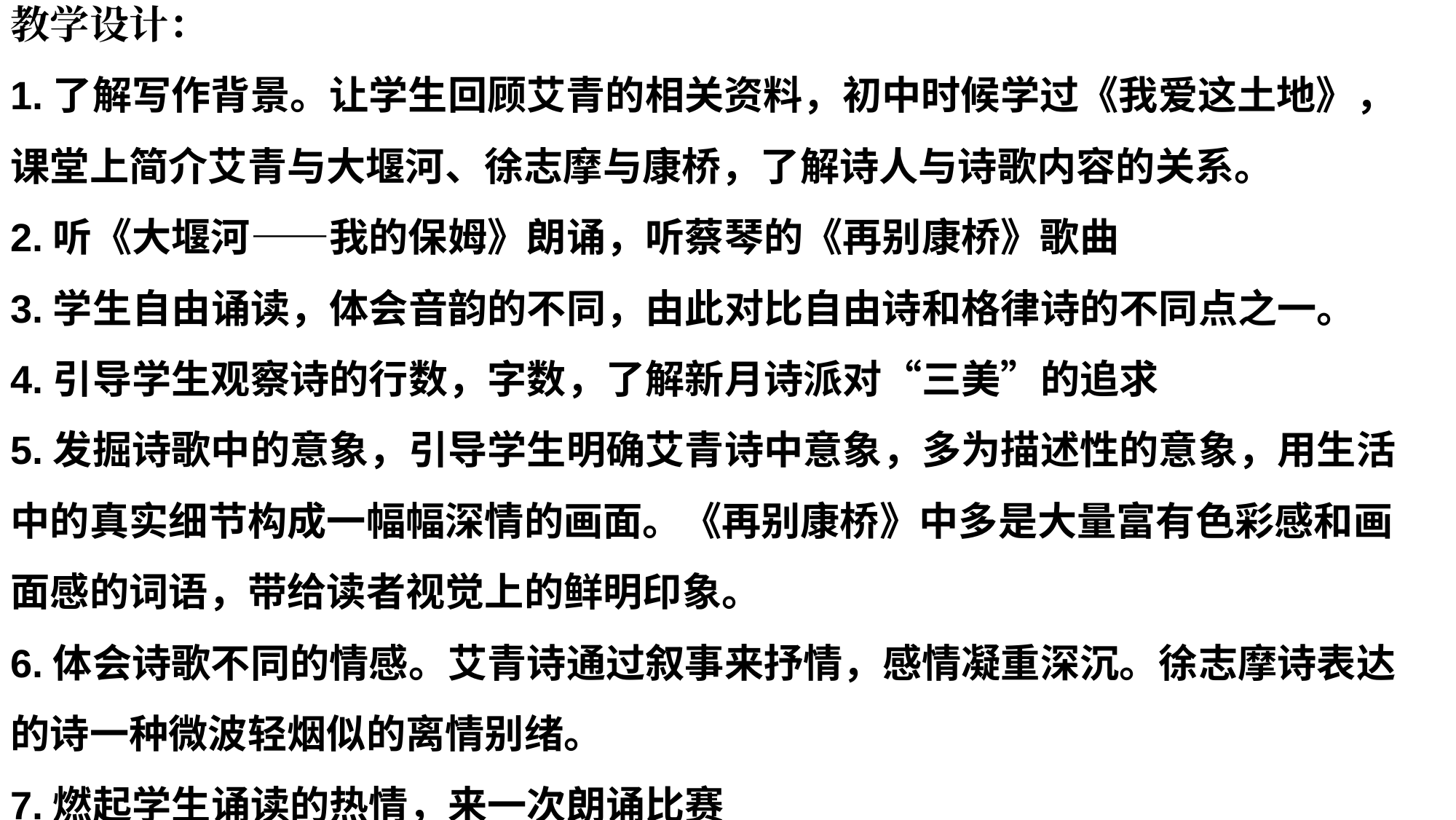

教学设计：
1.了解写作背景。让学生回顾艾青的相关资料，初中时候学过《我爱这土地》，课堂上简介艾青与大堰河、徐志摩与康桥，了解诗人与诗歌内容的关系。
2.听《大堰河——我的保姆》朗诵，听蔡琴的《再别康桥》歌曲
3.学生自由诵读，体会音韵的不同，由此对比自由诗和格律诗的不同点之一。
4.引导学生观察诗的行数，字数，了解新月诗派对“三美”的追求
5.发掘诗歌中的意象，引导学生明确艾青诗中意象，多为描述性的意象，用生活中的真实细节构成一幅幅深情的画面。《再别康桥》中多是大量富有色彩感和画面感的词语，带给读者视觉上的鲜明印象。
6.体会诗歌不同的情感。艾青诗通过叙事来抒情，感情凝重深沉。徐志摩诗表达的诗一种微波轻烟似的离情别绪。
7.燃起学生诵读的热情，来一次朗诵比赛